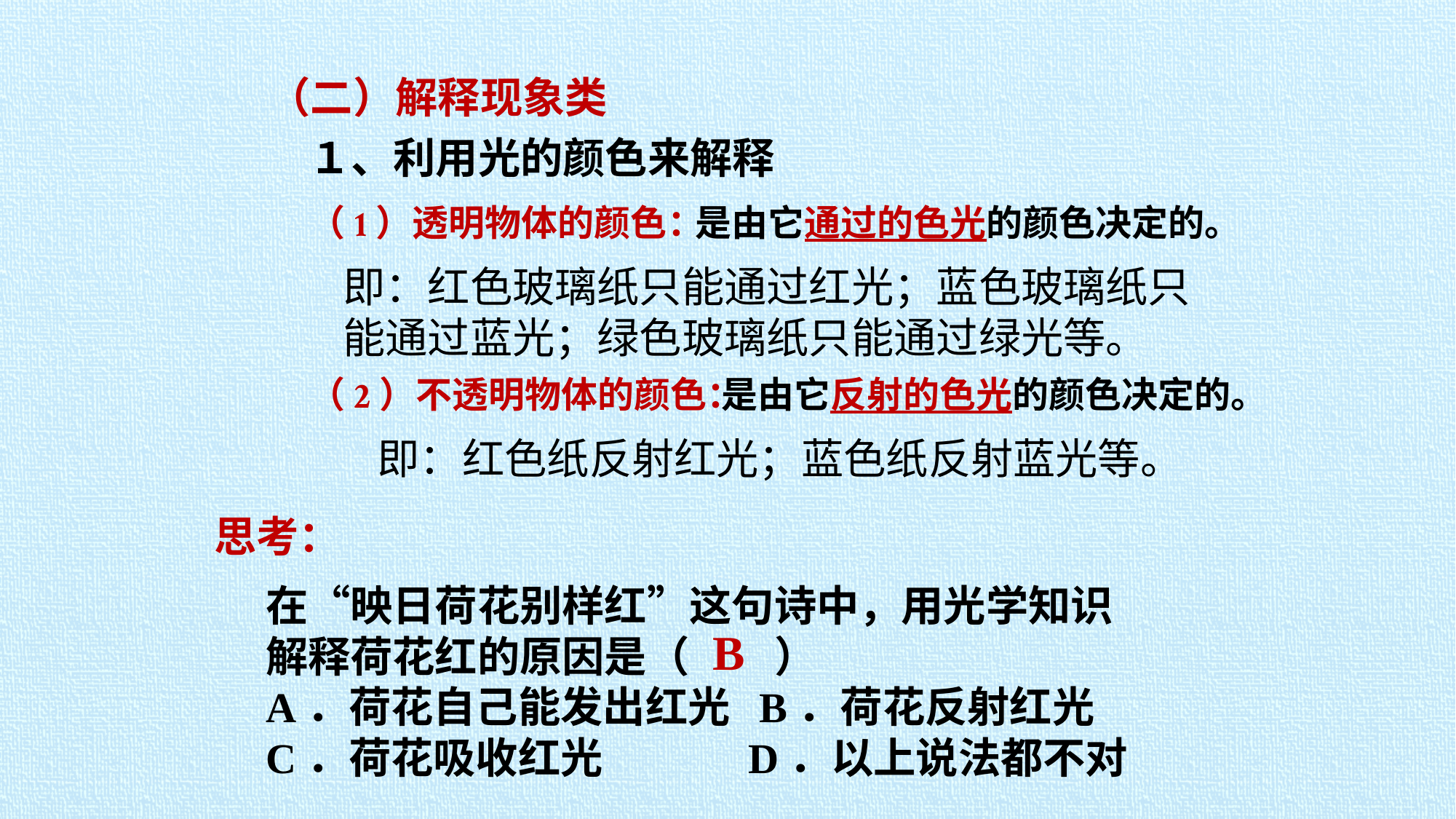

（二）解释现象类
１、利用光的颜色来解释
（1）透明物体的颜色：
是由它通过的色光的颜色决定的。
即：红色玻璃纸只能通过红光；蓝色玻璃纸只能通过蓝光；绿色玻璃纸只能通过绿光等。
（2）不透明物体的颜色：
是由它反射的色光的颜色决定的。
即：红色纸反射红光；蓝色纸反射蓝光等。
思考：
在“映日荷花别样红”这句诗中，用光学知识解释荷花红的原因是（　　）
A．荷花自己能发出红光  B．荷花反射红光 C．荷花吸收红光              D．以上说法都不对
B